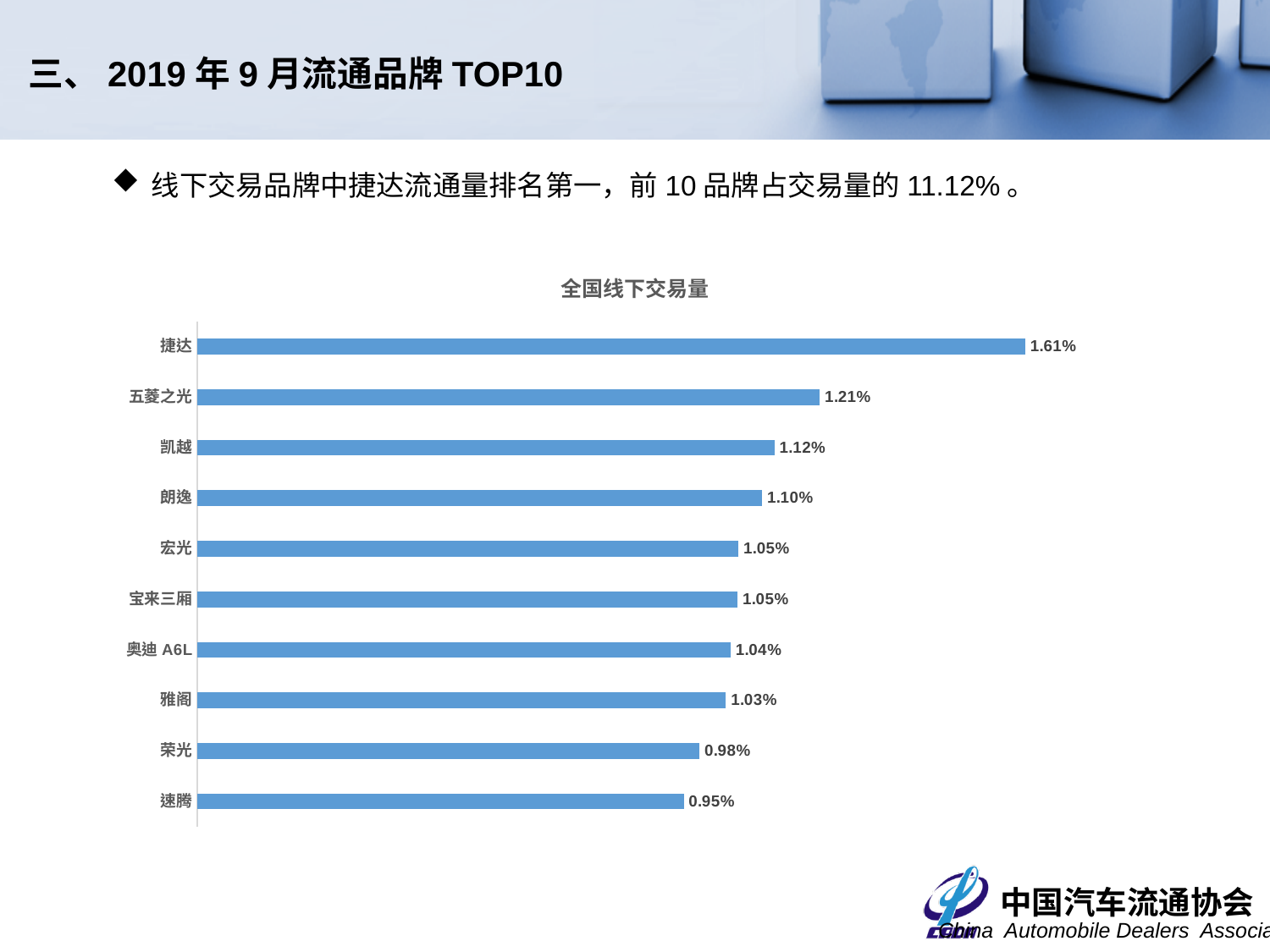

三、2019年9月流通品牌TOP10
线下交易品牌中捷达流通量排名第一，前10品牌占交易量的11.12%。

### Chart: 全国线下交易量

| Category |  |
|---|---|
| 速腾 | 0.009452193793129582 |
| 荣光 | 0.009759547978830455 |
| 雅阁 | 0.010273208398768899 |
| 奥迪A6L | 0.010361625356299288 |
| 宝来三厢 | 0.010500566289561326 |
| 宏光 | 0.01051740761480521 |
| 朗逸 | 0.010976333727701033 |
| 凯越 | 0.011216322612426373 |
| 五菱之光 | 0.012096281856419281 |
| 捷达 | 0.016087675939219656 |